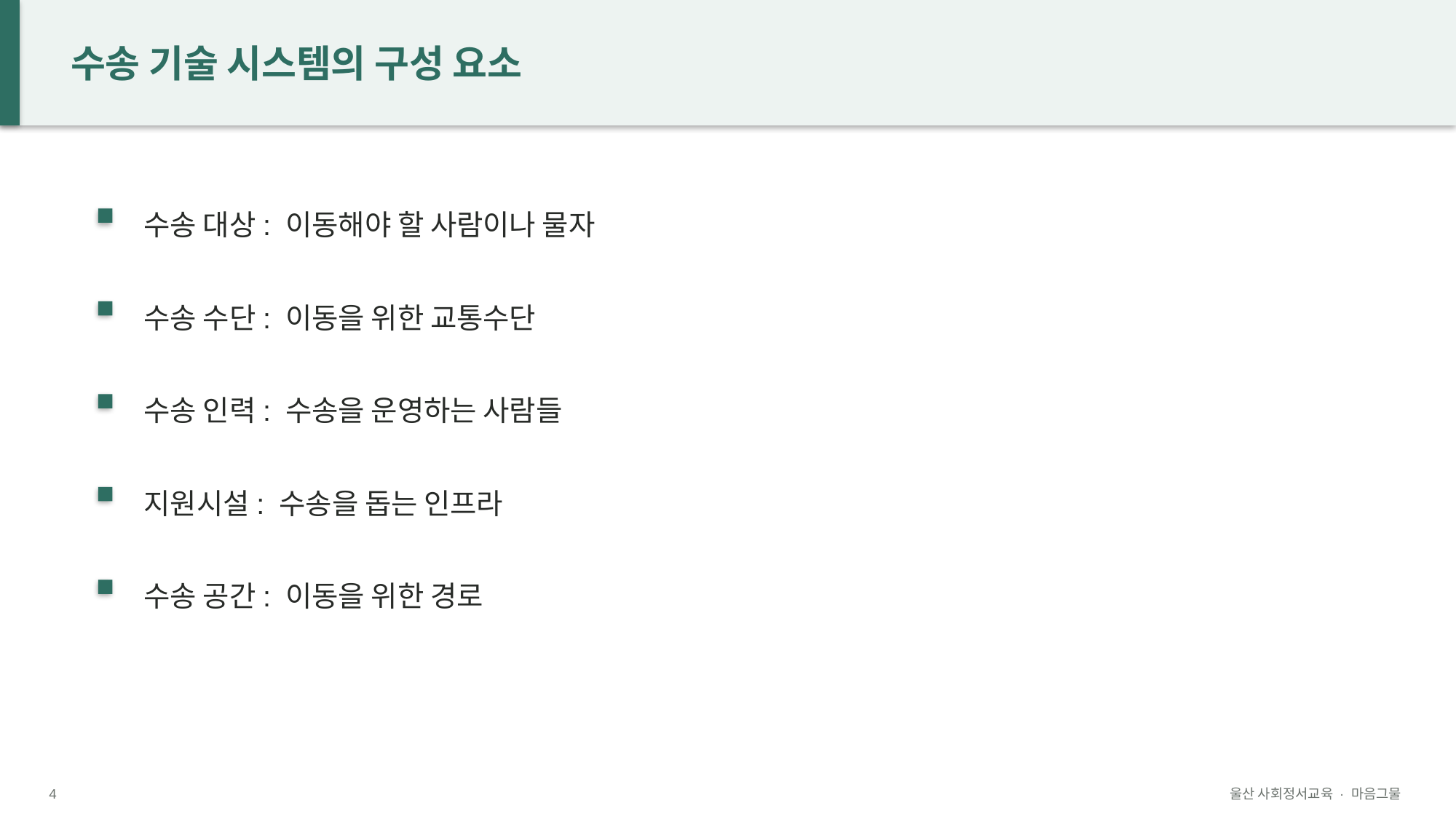

수송 기술 시스템의 구성 요소
수송 대상: 이동해야 할 사람이나 물자

수송 수단: 이동을 위한 교통수단

수송 인력: 수송을 운영하는 사람들

지원시설: 수송을 돕는 인프라

수송 공간: 이동을 위한 경로

4
울산 사회정서교육 · 마음그물